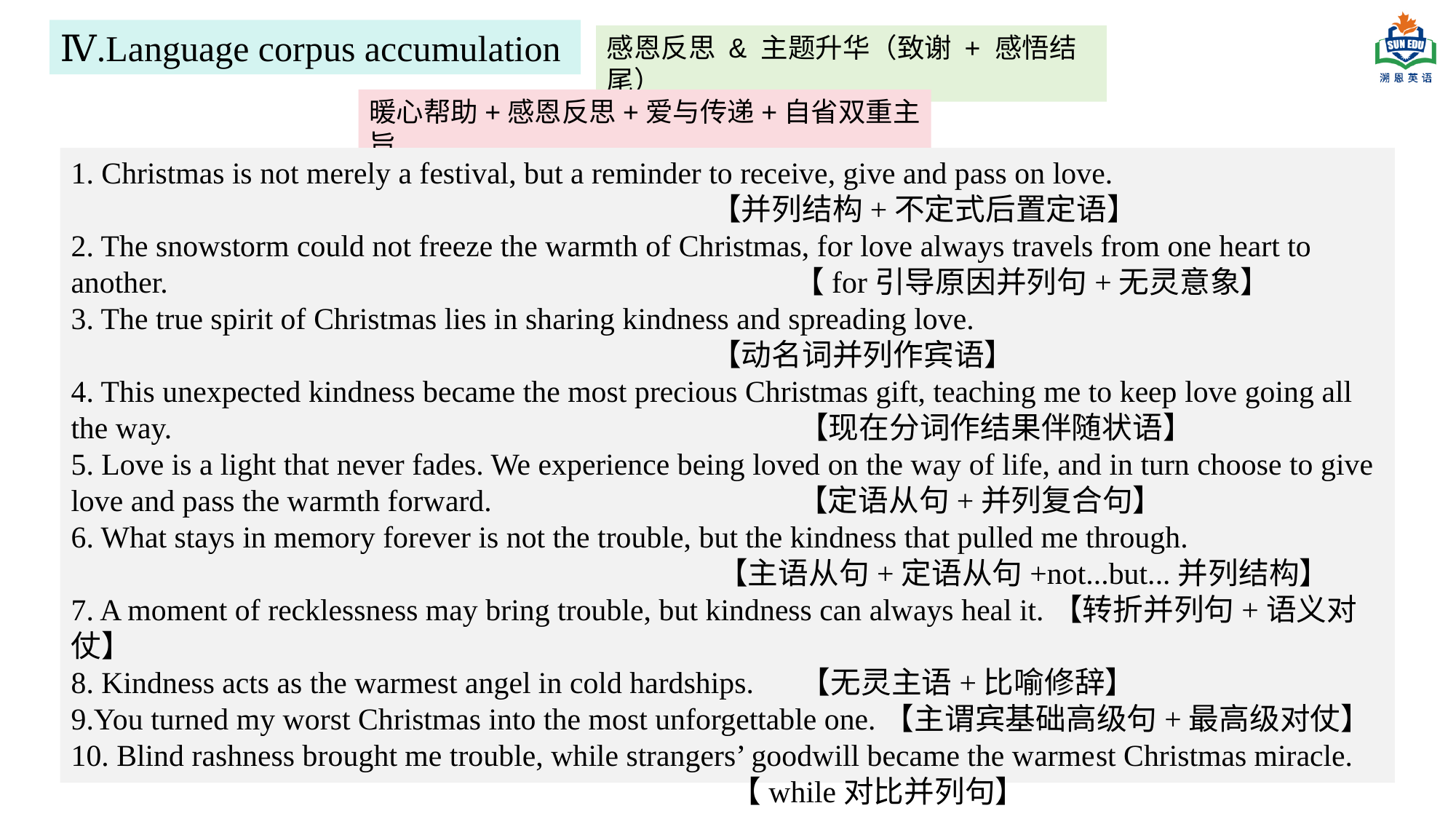

Ⅳ.Language corpus accumulation
感恩反思 & 主题升华（致谢 + 感悟结尾）
暖心帮助+感恩反思+爱与传递+自省双重主旨
1. Christmas is not merely a festival, but a reminder to receive, give and pass on love.
                                                                                              【并列结构+不定式后置定语】
2. The snowstorm could not freeze the warmth of Christmas, for love always travels from one heart to another.                                                                                 【for引导原因并列句+无灵意象】
3. The true spirit of Christmas lies in sharing kindness and spreading love.
                                                                                              【动名词并列作宾语】
4. This unexpected kindness became the most precious Christmas gift, teaching me to keep love going all the way.                                                                                 【现在分词作结果伴随状语】
5. Love is a light that never fades. We experience being loved on the way of life, and in turn choose to give love and pass the warmth forward.                                       【定语从句+并列复合句】
6. What stays in memory forever is not the trouble, but the kindness that pulled me through.
                                                                                               【主语从句+定语从句+not...but...并列结构】
7. A moment of recklessness may bring trouble, but kindness can always heal it.【转折并列句+语义对仗】
8. Kindness acts as the warmest angel in cold hardships.     【无灵主语+比喻修辞】
9.You turned my worst Christmas into the most unforgettable one.【主谓宾基础高级句+最高级对仗】
10. Blind rashness brought me trouble, while strangers’ goodwill became the warmest Christmas miracle.
                                                                                                 【while对比并列句】